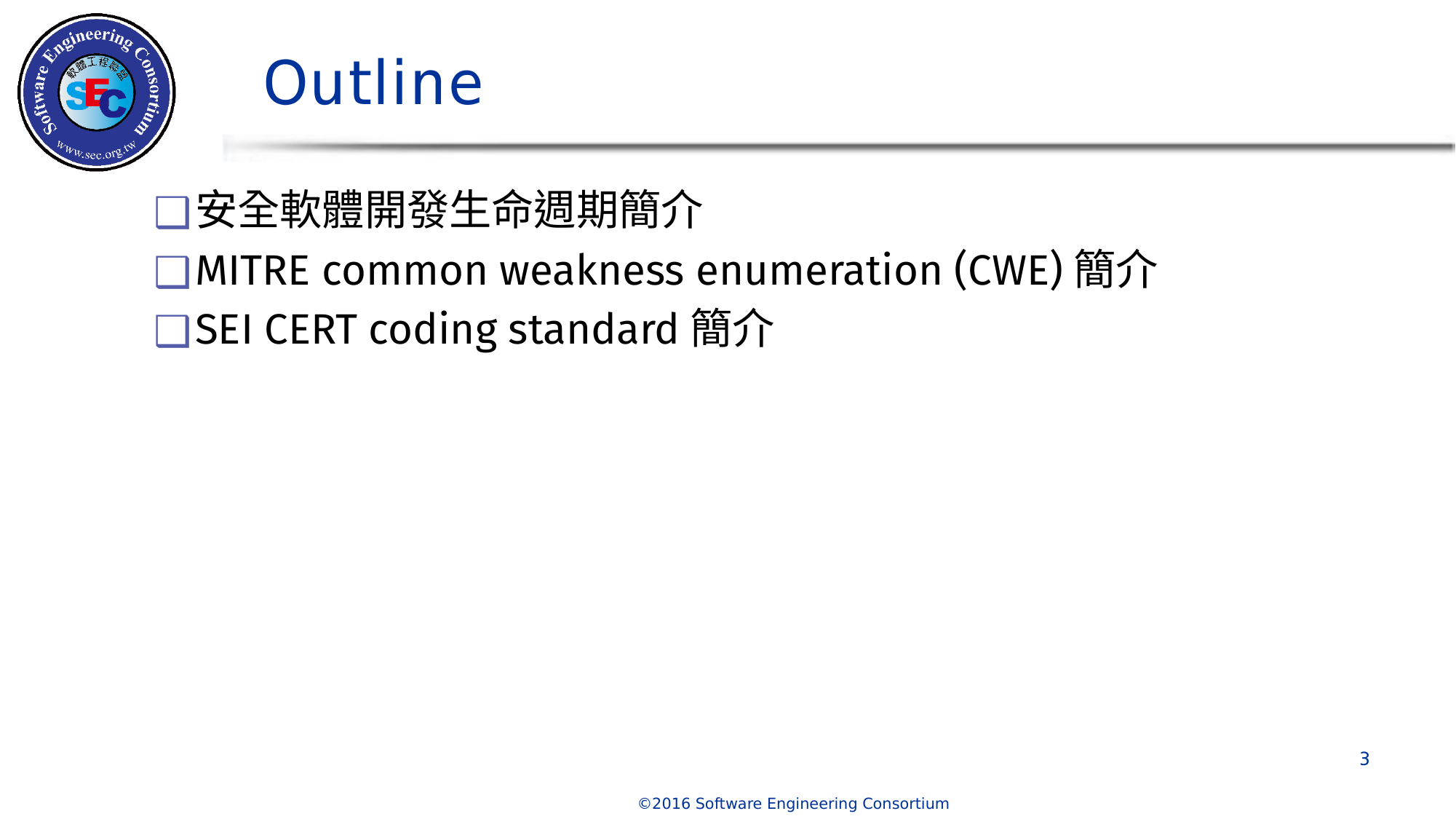

# Outline
安全軟體開發生命週期簡介
MITRE common weakness enumeration (CWE)簡介
SEI CERT coding standard簡介

3